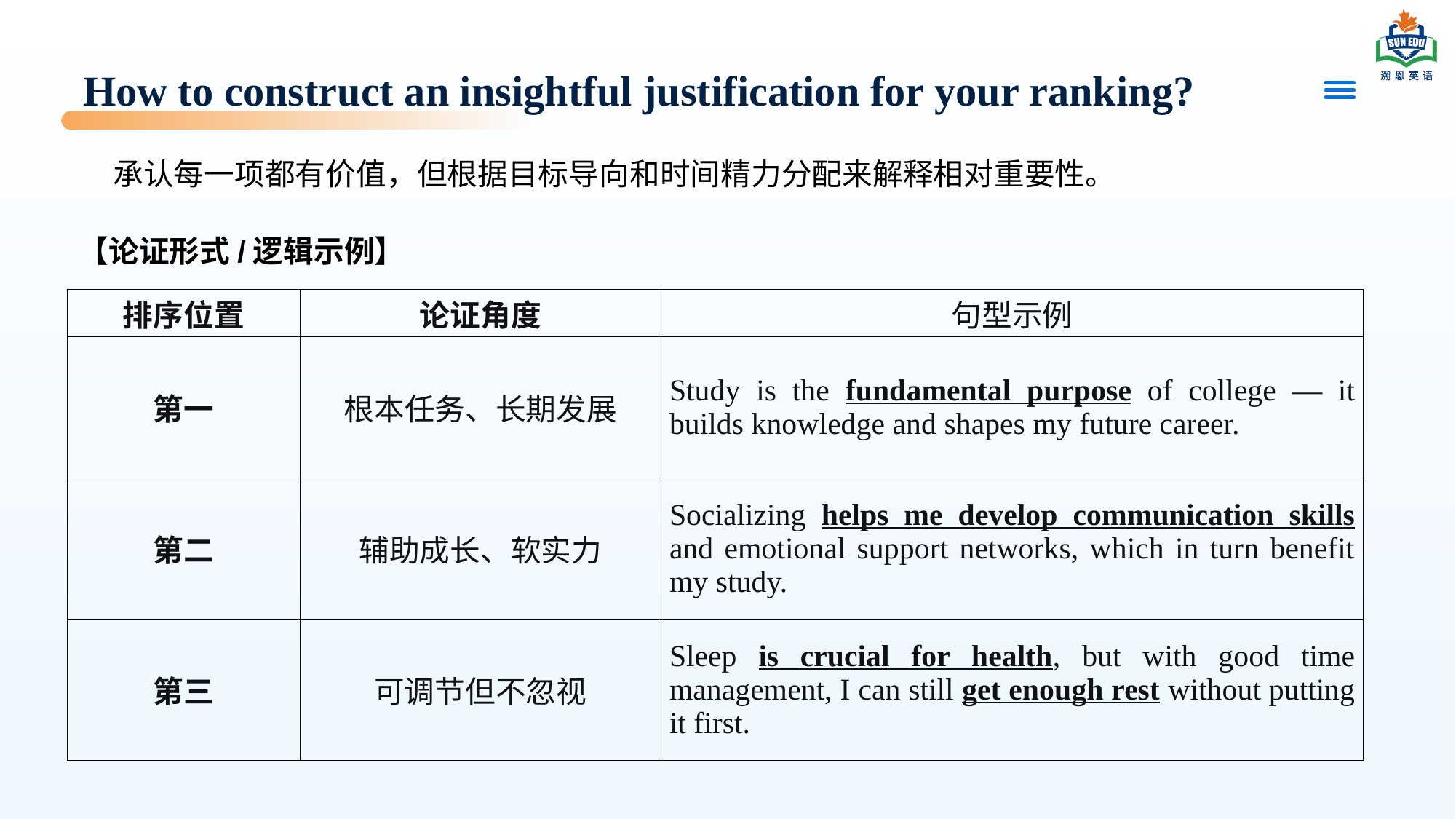

# How to construct an insightful justification for your ranking?
 承认每一项都有价值，但根据目标导向和时间精力分配来解释相对重要性。

【论证形式/逻辑示例】
| 排序位置 | 论证角度 | 句型示例 |
| --- | --- | --- |
| 第一 | 根本任务、长期发展 | Study is the fundamental purpose of college — it builds knowledge and shapes my future career. |
| 第二 | 辅助成长、软实力 | Socializing helps me develop communication skills and emotional support networks, which in turn benefit my study. |
| 第三 | 可调节但不忽视 | Sleep is crucial for health, but with good time management, I can still get enough rest without putting it first. |